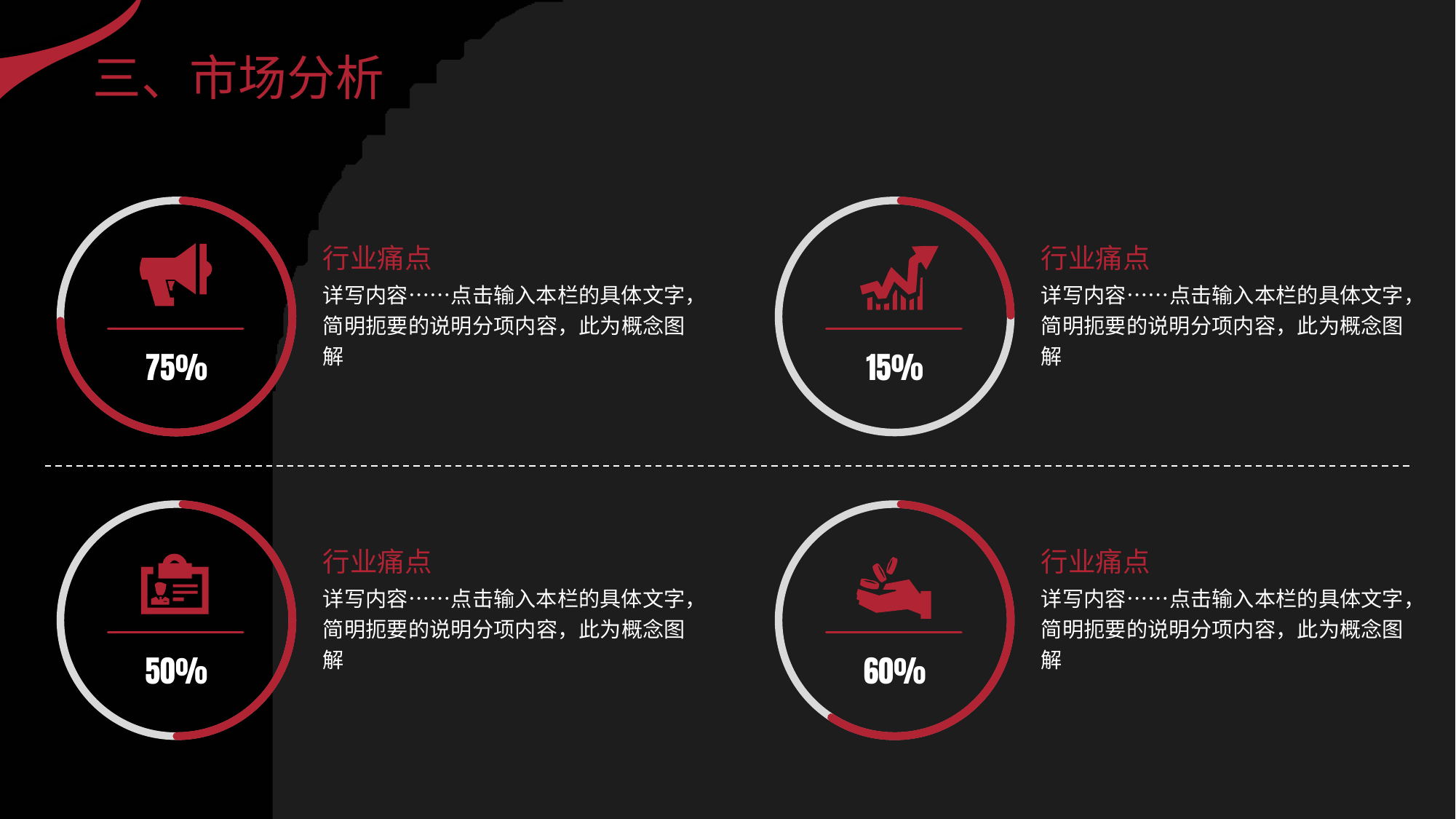

三、市场分析

75%

15%

行业痛点
行业痛点
详写内容……点击输入本栏的具体文字，简明扼要的说明分项内容，此为概念图解
详写内容……点击输入本栏的具体文字，简明扼要的说明分项内容，此为概念图解

50%

60%
行业痛点
行业痛点
详写内容……点击输入本栏的具体文字，简明扼要的说明分项内容，此为概念图解
详写内容……点击输入本栏的具体文字，简明扼要的说明分项内容，此为概念图解